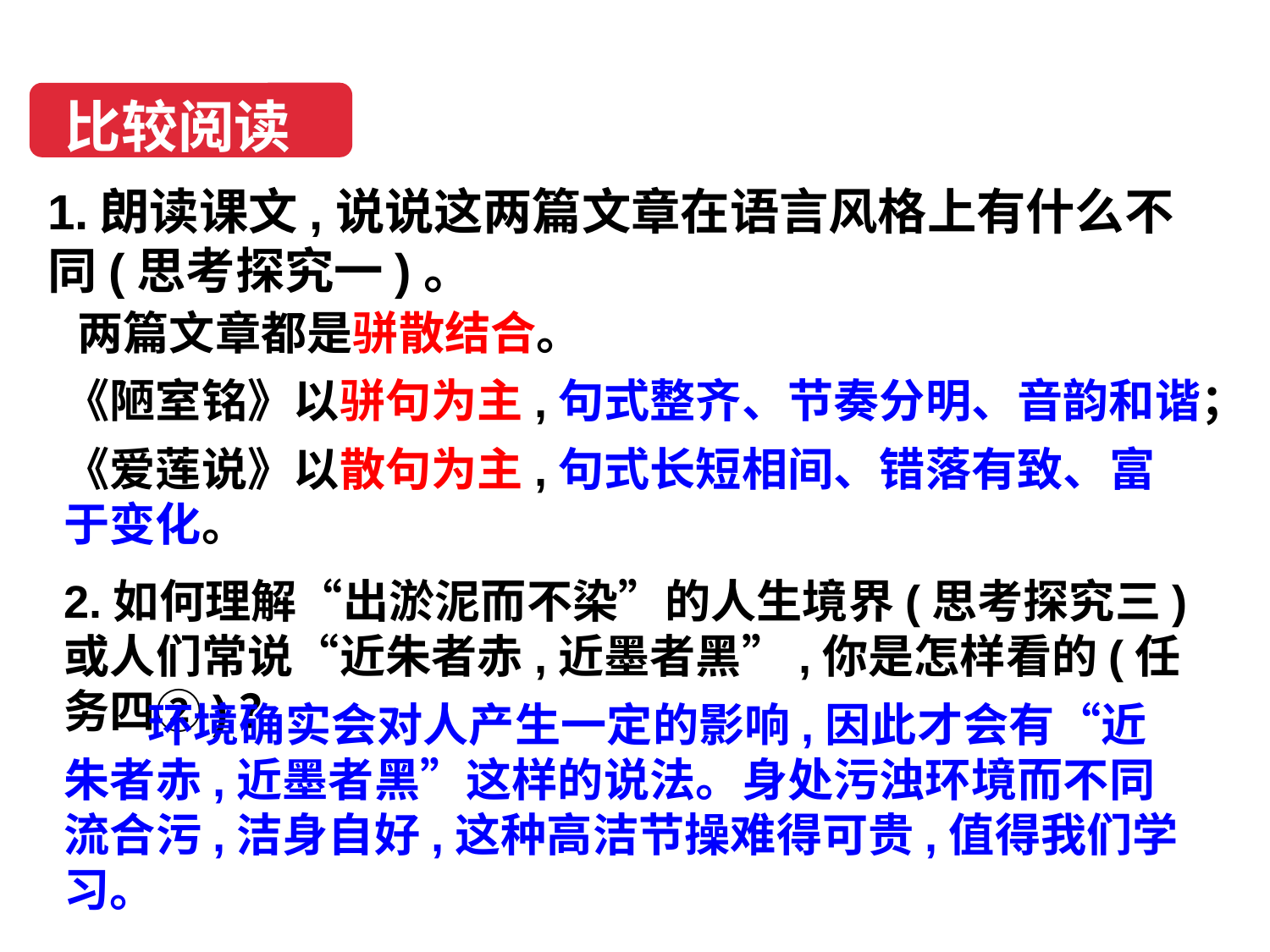

比较阅读
1.朗读课文,说说这两篇文章在语言风格上有什么不同(思考探究一)。
两篇文章都是骈散结合。
《陋室铭》以骈句为主,句式整齐、节奏分明、音韵和谐；
《爱莲说》以散句为主,句式长短相间、错落有致、富于变化。
2.如何理解“出淤泥而不染”的人生境界(思考探究三)或人们常说“近朱者赤,近墨者黑”,你是怎样看的(任务四②)？
       环境确实会对人产生一定的影响,因此才会有“近朱者赤,近墨者黑”这样的说法。身处污浊环境而不同流合污,洁身自好,这种高洁节操难得可贵,值得我们学习。